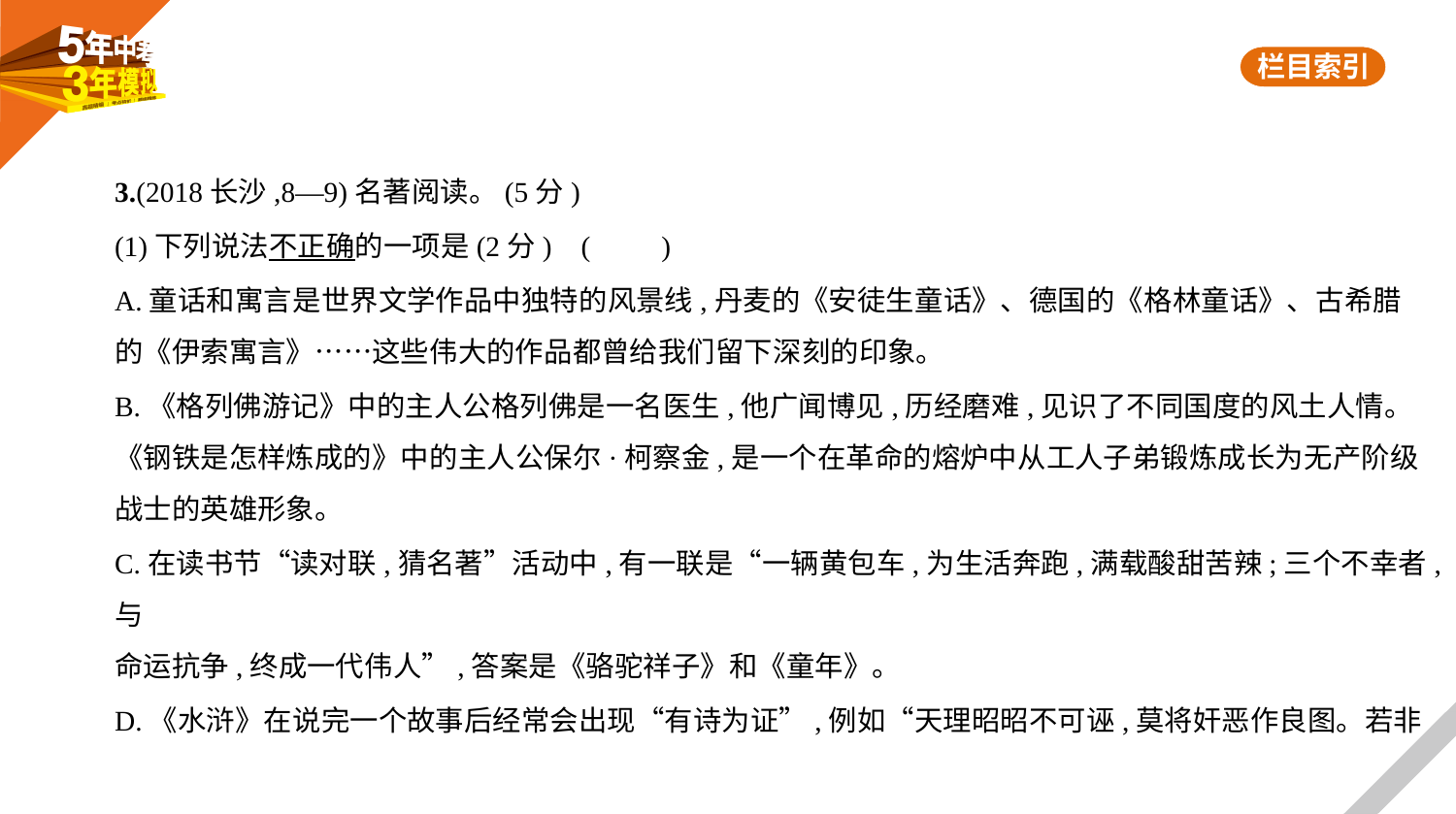

3.(2018长沙,8—9)名著阅读。(5分)
(1)下列说法不正确的一项是(2分) (　　)
A.童话和寓言是世界文学作品中独特的风景线,丹麦的《安徒生童话》、德国的《格林童话》、古希腊
的《伊索寓言》……这些伟大的作品都曾给我们留下深刻的印象。
B.《格列佛游记》中的主人公格列佛是一名医生,他广闻博见,历经磨难,见识了不同国度的风土人情。
《钢铁是怎样炼成的》中的主人公保尔·柯察金,是一个在革命的熔炉中从工人子弟锻炼成长为无产阶级
战士的英雄形象。
C.在读书节“读对联,猜名著”活动中,有一联是“一辆黄包车,为生活奔跑,满载酸甜苦辣;三个不幸者,与
命运抗争,终成一代伟人”,答案是《骆驼祥子》和《童年》。
D.《水浒》在说完一个故事后经常会出现“有诗为证”,例如“天理昭昭不可诬,莫将奸恶作良图。若非